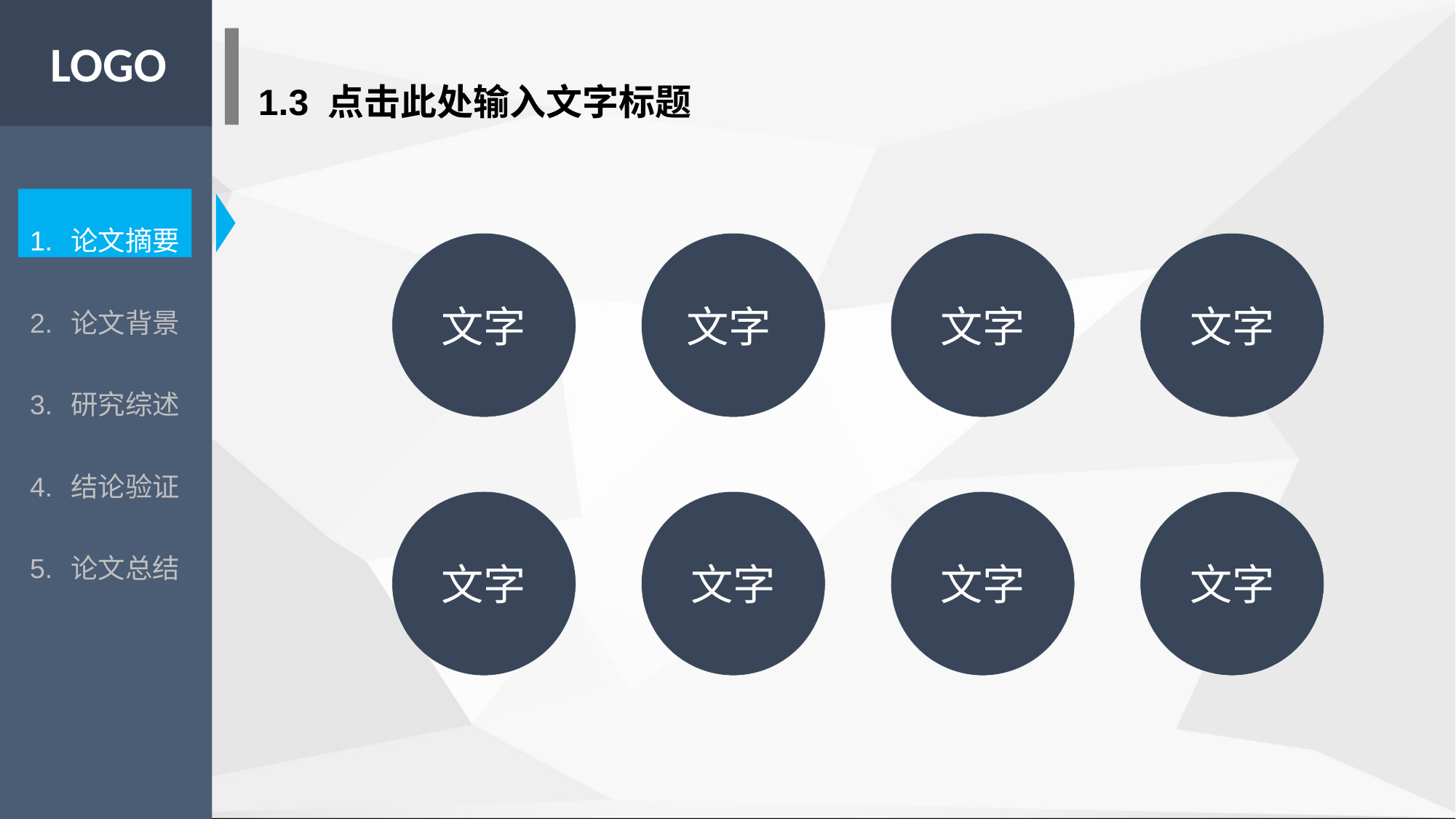

LOGO

1.3 点击此处输入文字标题
论文摘要
论文背景
研究综述
结论验证
论文总结

文字
文字
文字
文字
文字
文字
文字
文字